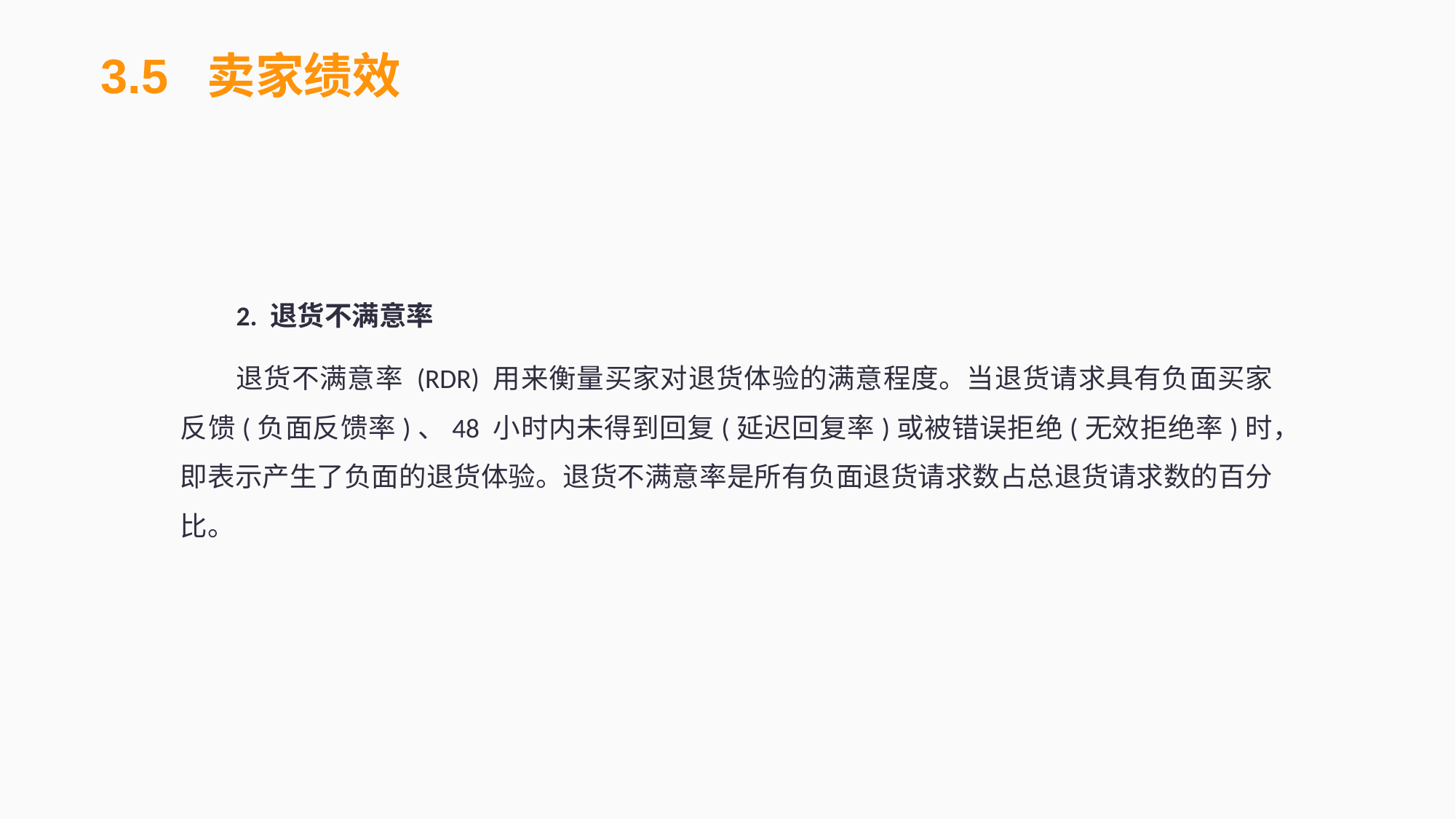

3.5  卖家绩效
2. 退货不满意率
退货不满意率 (RDR) 用来衡量买家对退货体验的满意程度。当退货请求具有负面买家反馈(负面反馈率)、48 小时内未得到回复(延迟回复率)或被错误拒绝(无效拒绝率)时，即表示产生了负面的退货体验。退货不满意率是所有负面退货请求数占总退货请求数的百分比。